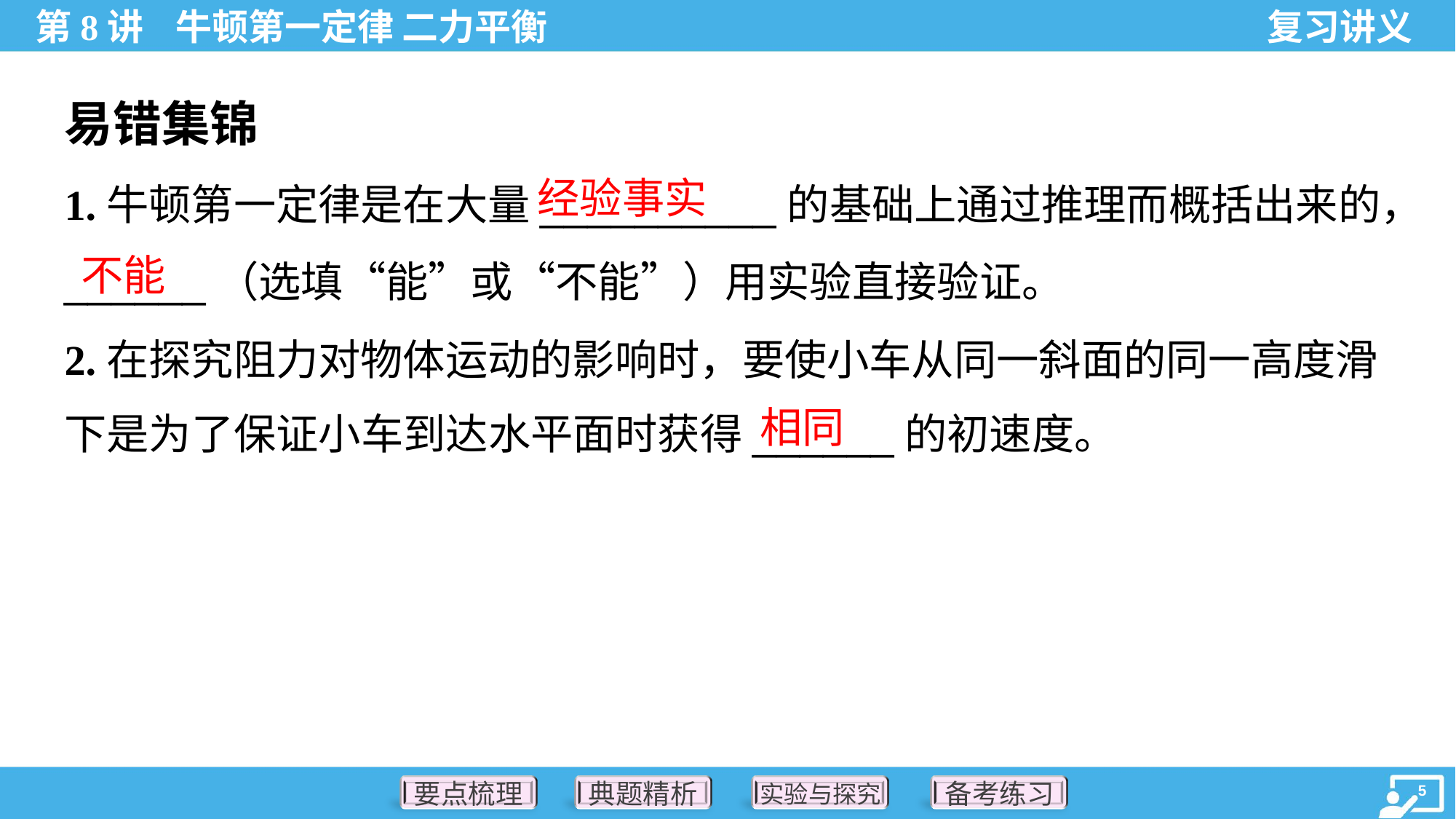

易错集锦
经验事实
1.牛顿第一定律是在大量__________的基础上通过推理而概括出来的，
______（选填“能”或“不能”）用实验直接验证。
2.在探究阻力对物体运动的影响时，要使小车从同一斜面的同一高度滑
下是为了保证小车到达水平面时获得______的初速度。
不能
相同